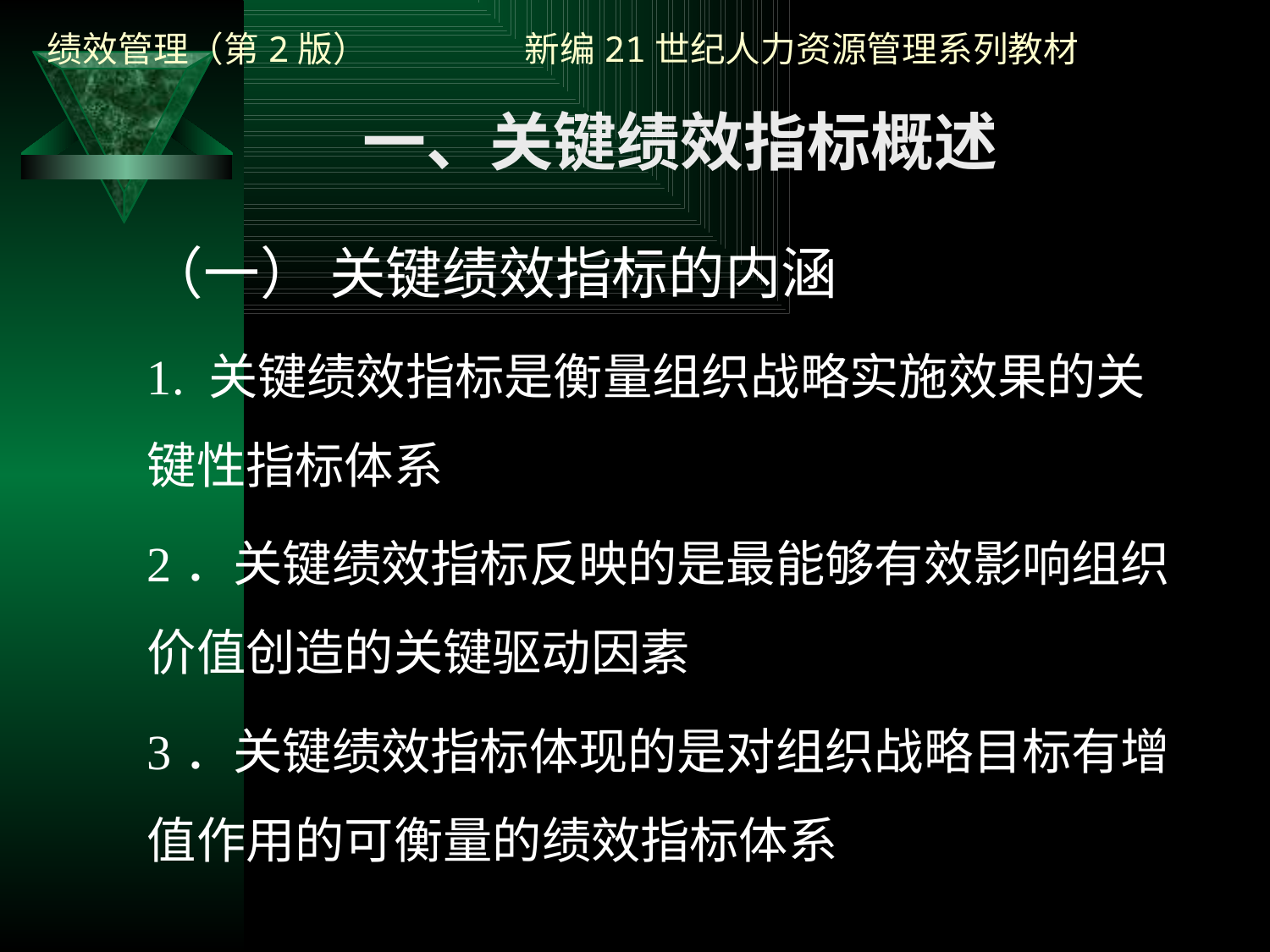

一、关键绩效指标概述
（一） 关键绩效指标的内涵
1. 关键绩效指标是衡量组织战略实施效果的关键性指标体系
2．关键绩效指标反映的是最能够有效影响组织价值创造的关键驱动因素
3．关键绩效指标体现的是对组织战略目标有增值作用的可衡量的绩效指标体系